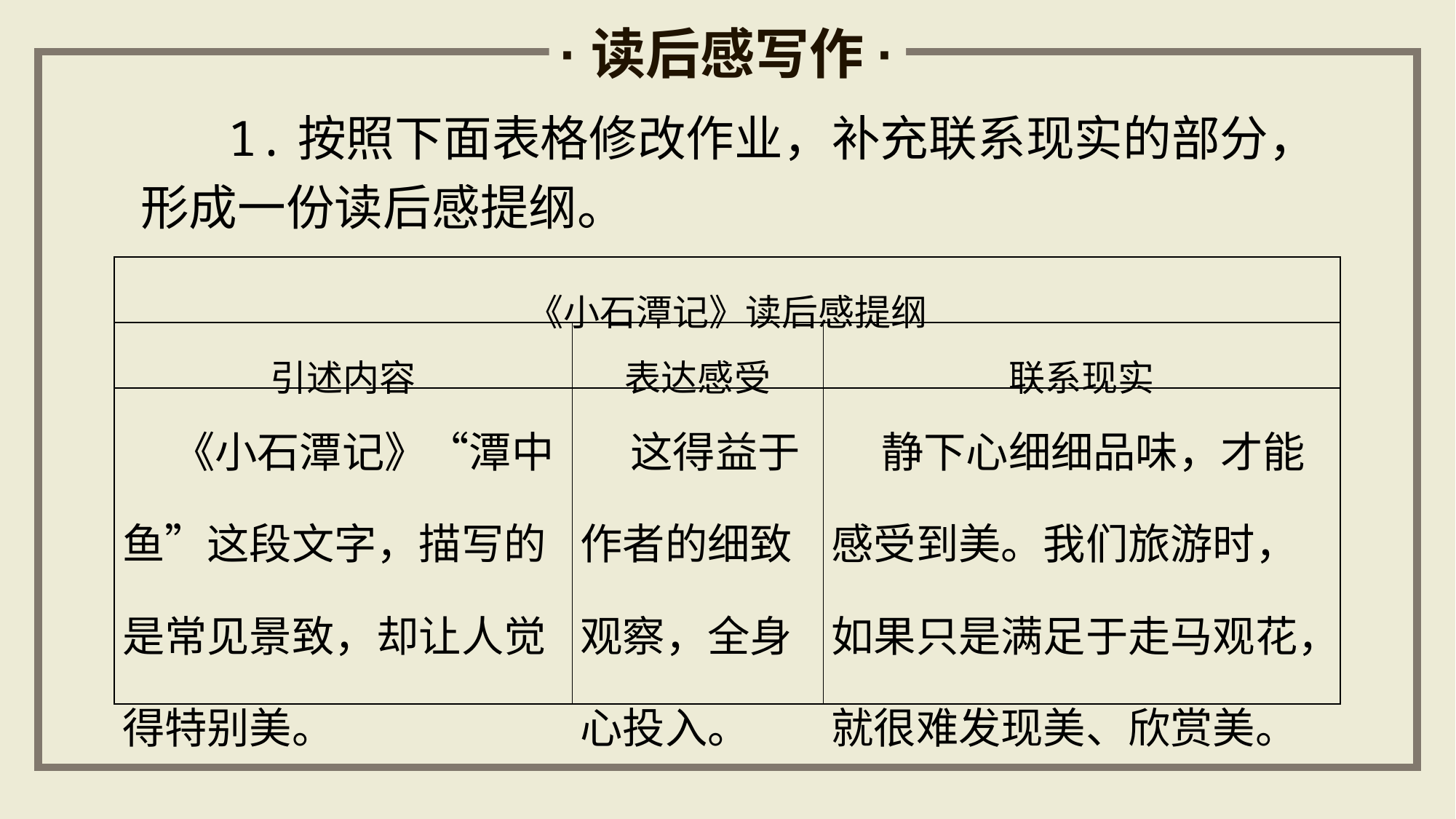

·读后感写作·

   1.按照下面表格修改作业，补充联系现实的部分，形成一份读后感提纲。
| 《小石潭记》读后感提纲 |  |  |
| --- | --- | --- |
| 引述内容 | 表达感受 | 联系现实 |
| 《小石潭记》“潭中鱼”这段文字，描写的是常见景致，却让人觉得特别美。 | 这得益于作者的细致观察，全身心投入。 | 静下心细细品味，才能感受到美。我们旅游时，如果只是满足于走马观花，就很难发现美、欣赏美。 |